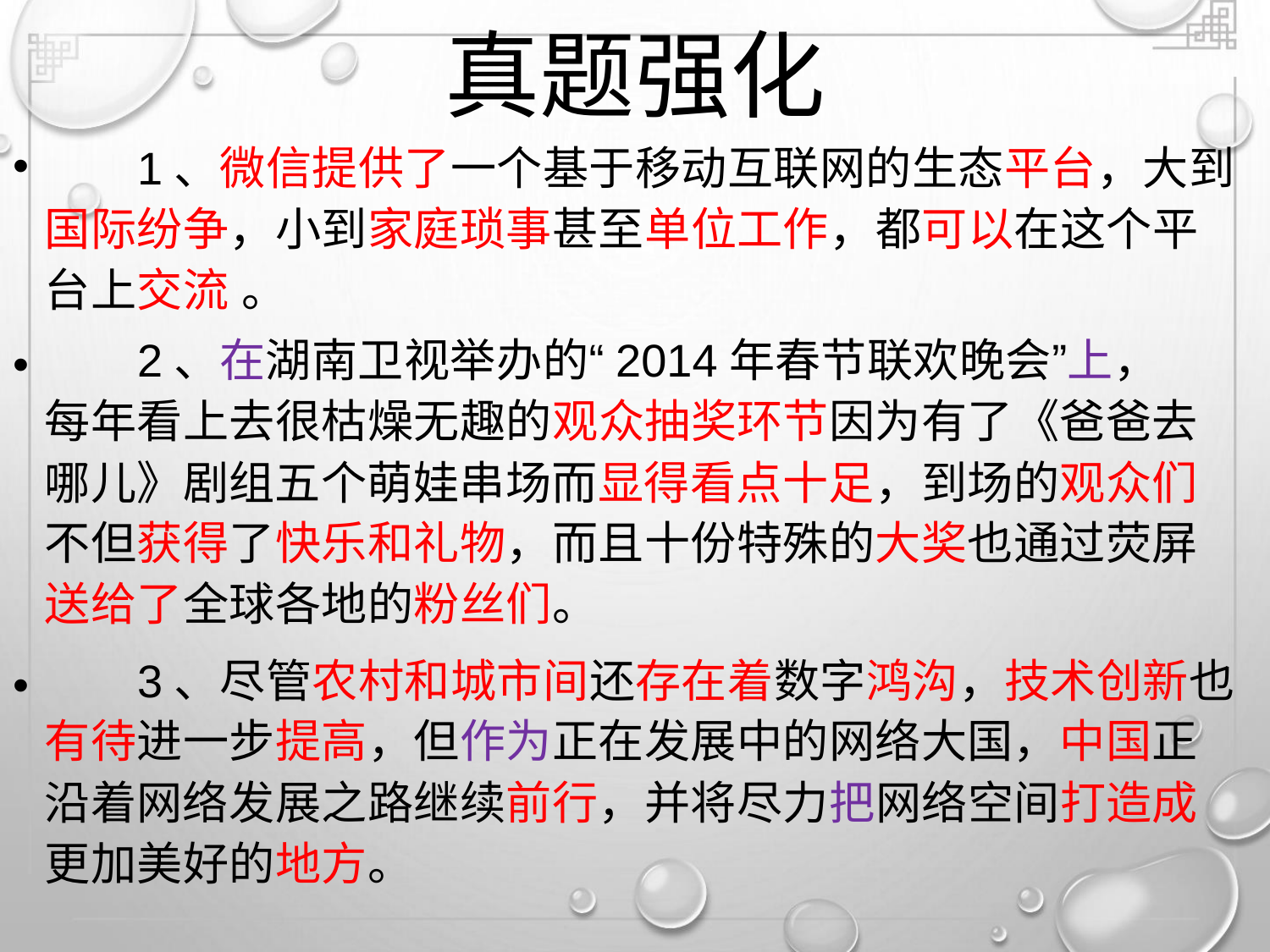

真题强化
1、微信提供了一个基于移动互联网的生态平台，大到
国际纷争，小到家庭琐事甚至单位工作，都可以在这个平
台上交流 。
•
•
2、在湖南卫视举办的“2014年春节联欢晚会”上，
每年看上去很枯燥无趣的观众抽奖环节因为有了《爸爸去
哪儿》剧组五个萌娃串场而显得看点十足，到场的观众们
不但获得了快乐和礼物，而且十份特殊的大奖也通过荧屏
送给了全球各地的粉丝们。
•
3、尽管农村和城市间还存在着数字鸿沟，技术创新也
有待进一步提高，但作为正在发展中的网络大国，中国正
沿着网络发展之路继续前行，并将尽力把网络空间打造成
更加美好的地方。